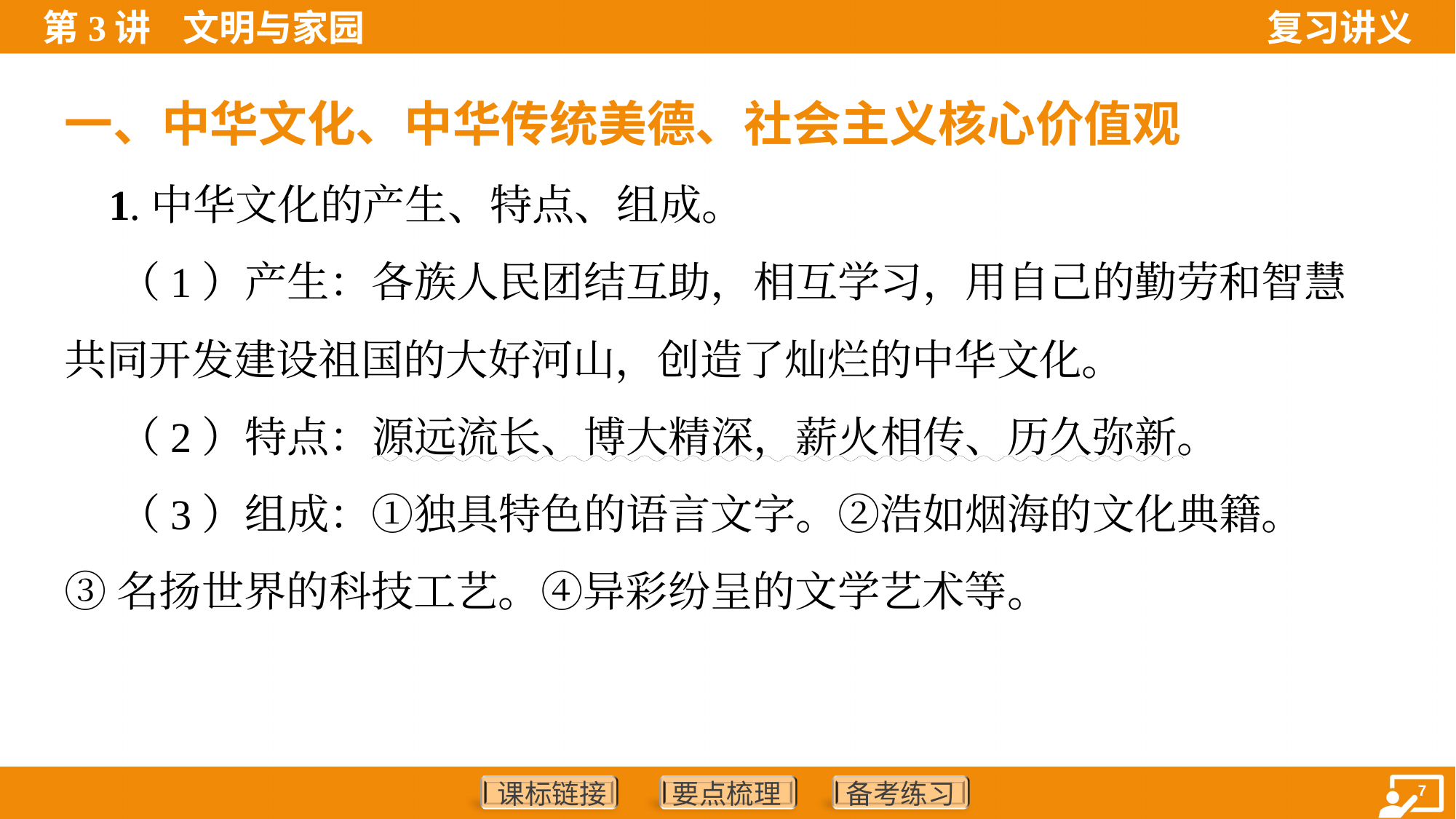

一、中华文化、中华传统美德、社会主义核心价值观
    1.中华文化的产生、特点、组成。
    （1）产生：各族人民团结互助，相互学习，用自己的勤劳和智慧
共同开发建设祖国的大好河山，创造了灿烂的中华文化。
    （2）特点：源远流长、博大精深，薪火相传、历久弥新。
    （3）组成：①独具特色的语言文字。②浩如烟海的文化典籍。
③名扬世界的科技工艺。④异彩纷呈的文学艺术等。